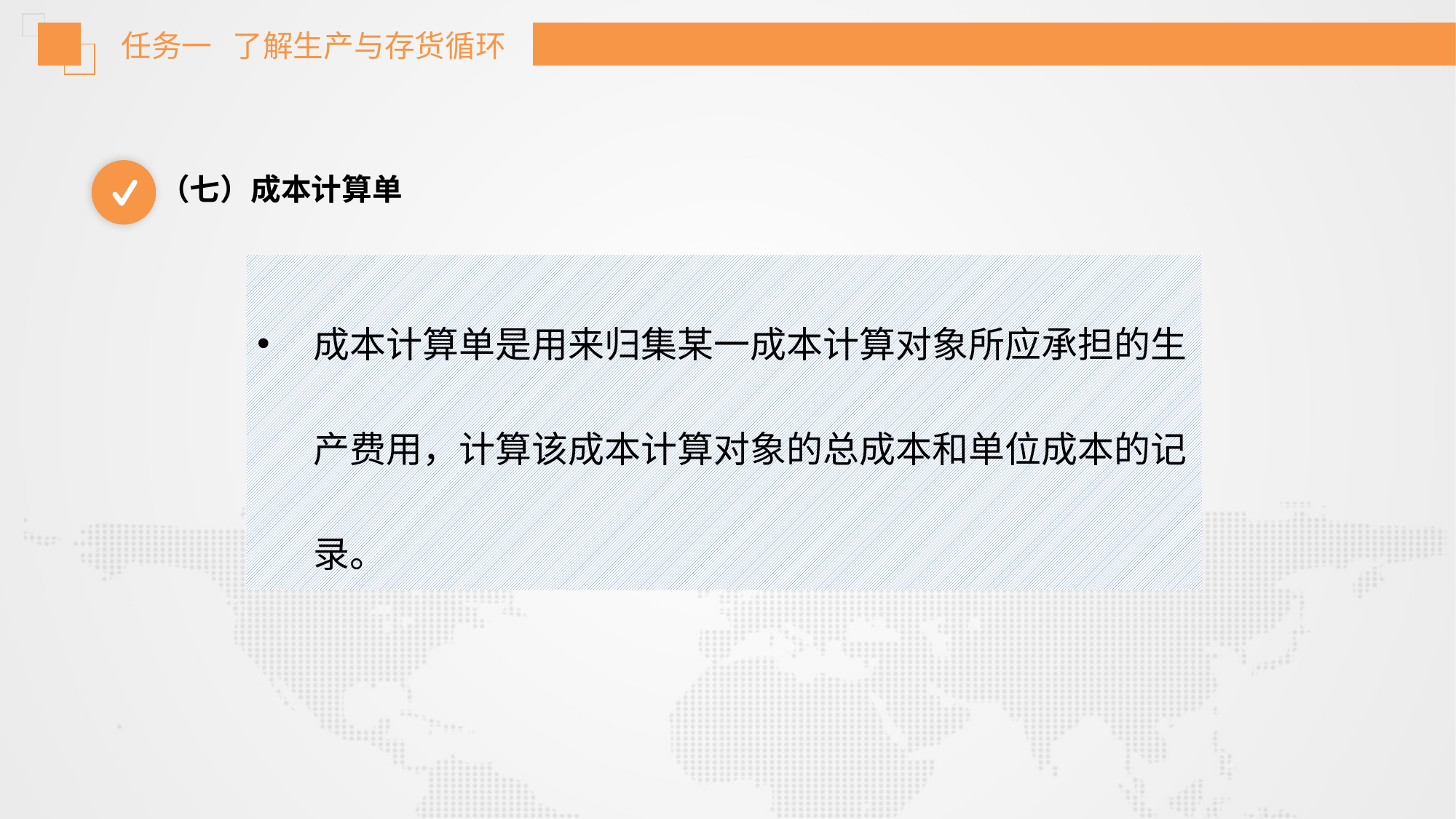

任务一   了解生产与存货循环

（七）成本计算单

成本计算单是用来归集某一成本计算对象所应承担的生产费用，计算该成本计算对象的总成本和单位成本的记录。